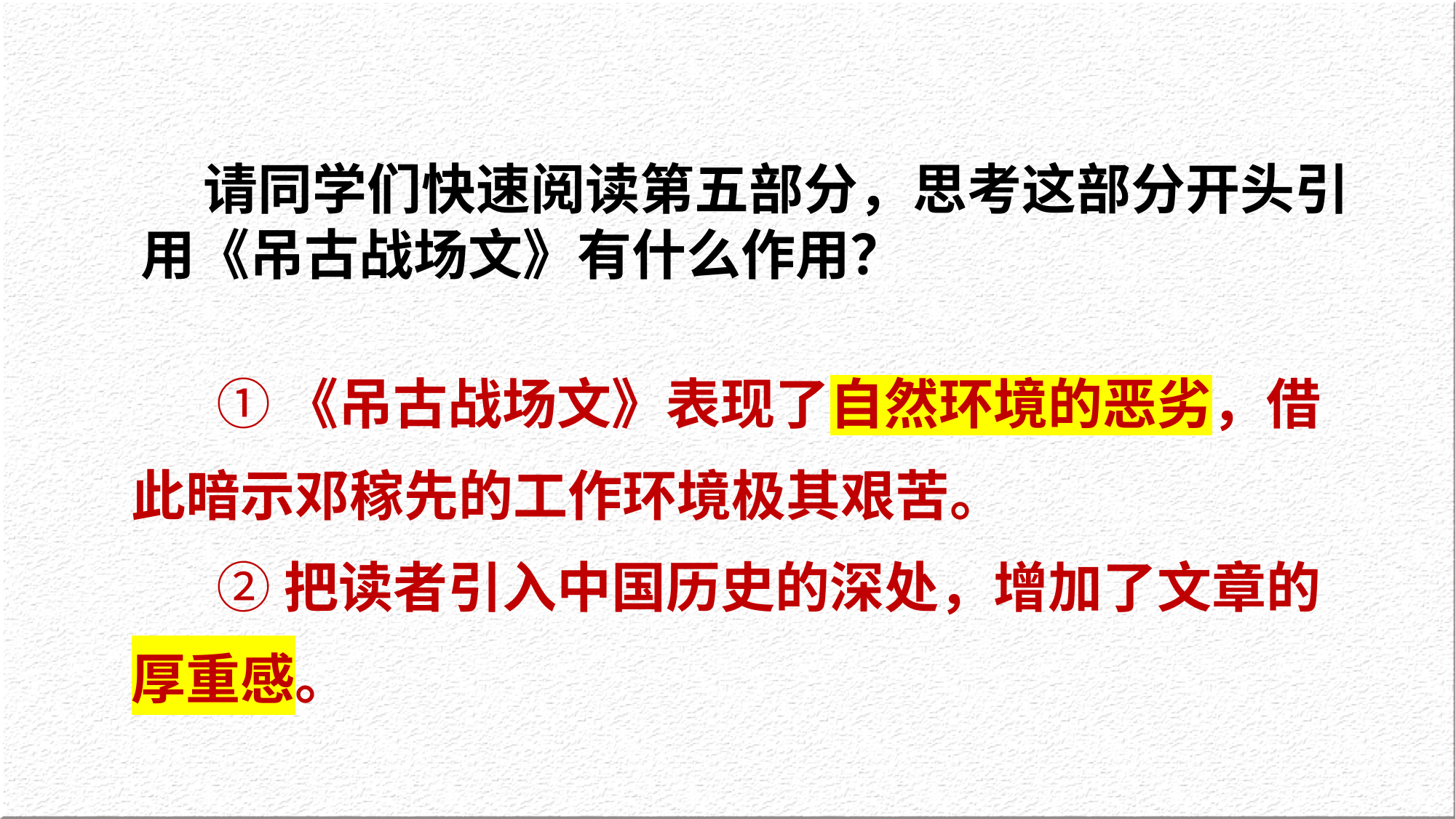

请同学们快速阅读第五部分，思考这部分开头引用《吊古战场文》有什么作用？
       ①《吊古战场文》表现了自然环境的恶劣，借此暗示邓稼先的工作环境极其艰苦。
       ②把读者引入中国历史的深处，增加了文章的厚重感。